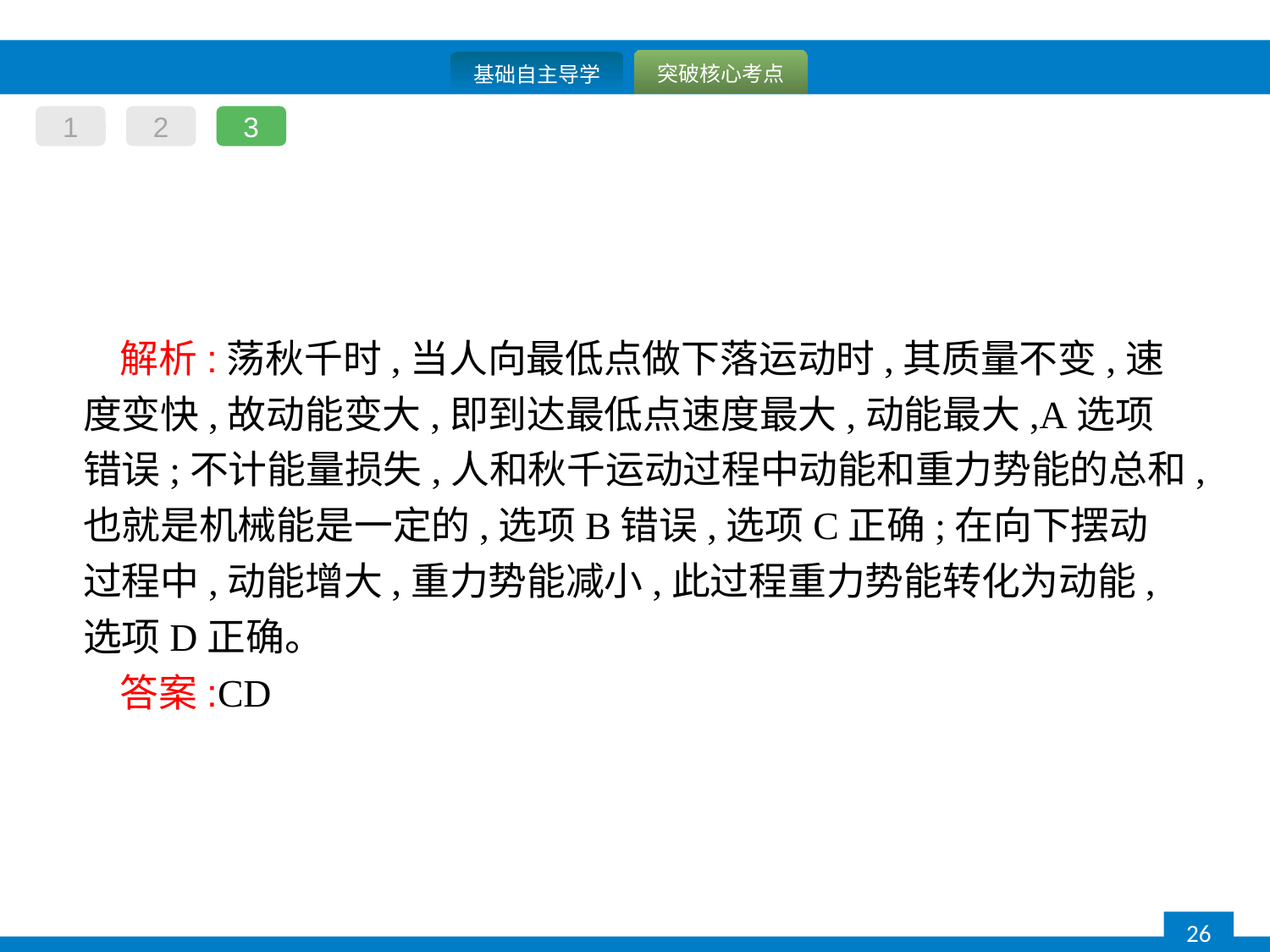

1
2
3
解析:荡秋千时,当人向最低点做下落运动时,其质量不变,速度变快,故动能变大,即到达最低点速度最大,动能最大,A选项错误;不计能量损失,人和秋千运动过程中动能和重力势能的总和,也就是机械能是一定的,选项B错误,选项C正确;在向下摆动过程中,动能增大,重力势能减小,此过程重力势能转化为动能,选项D正确。
答案:CD